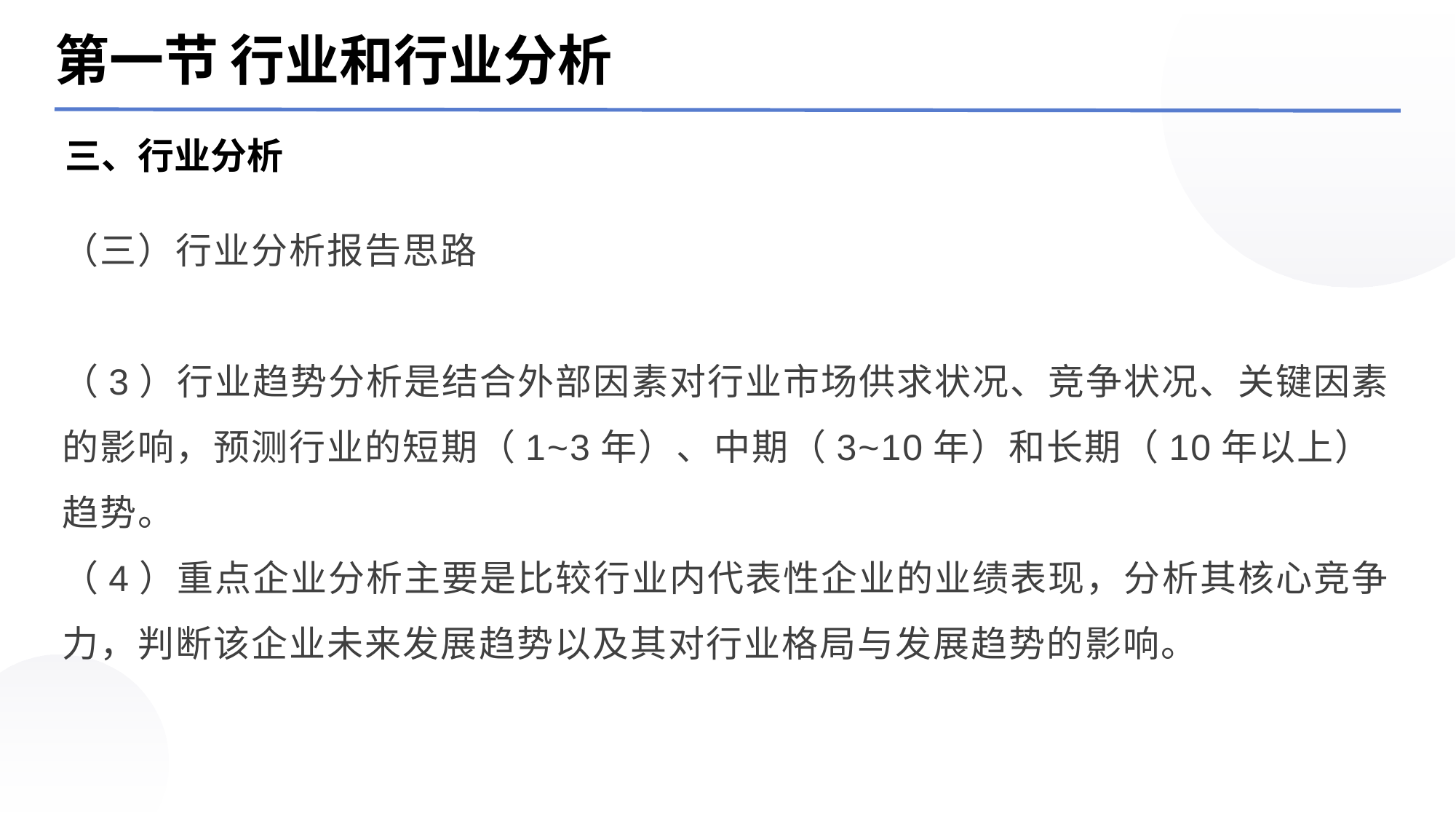

第一节 行业和行业分析
三、行业分析
（三）行业分析报告思路

（3）行业趋势分析是结合外部因素对行业市场供求状况、竞争状况、关键因素的影响，预测行业的短期（1~3年）、中期（3~10年）和长期（10年以上）趋势。
（4）重点企业分析主要是比较行业内代表性企业的业绩表现，分析其核心竞争力，判断该企业未来发展趋势以及其对行业格局与发展趋势的影响。